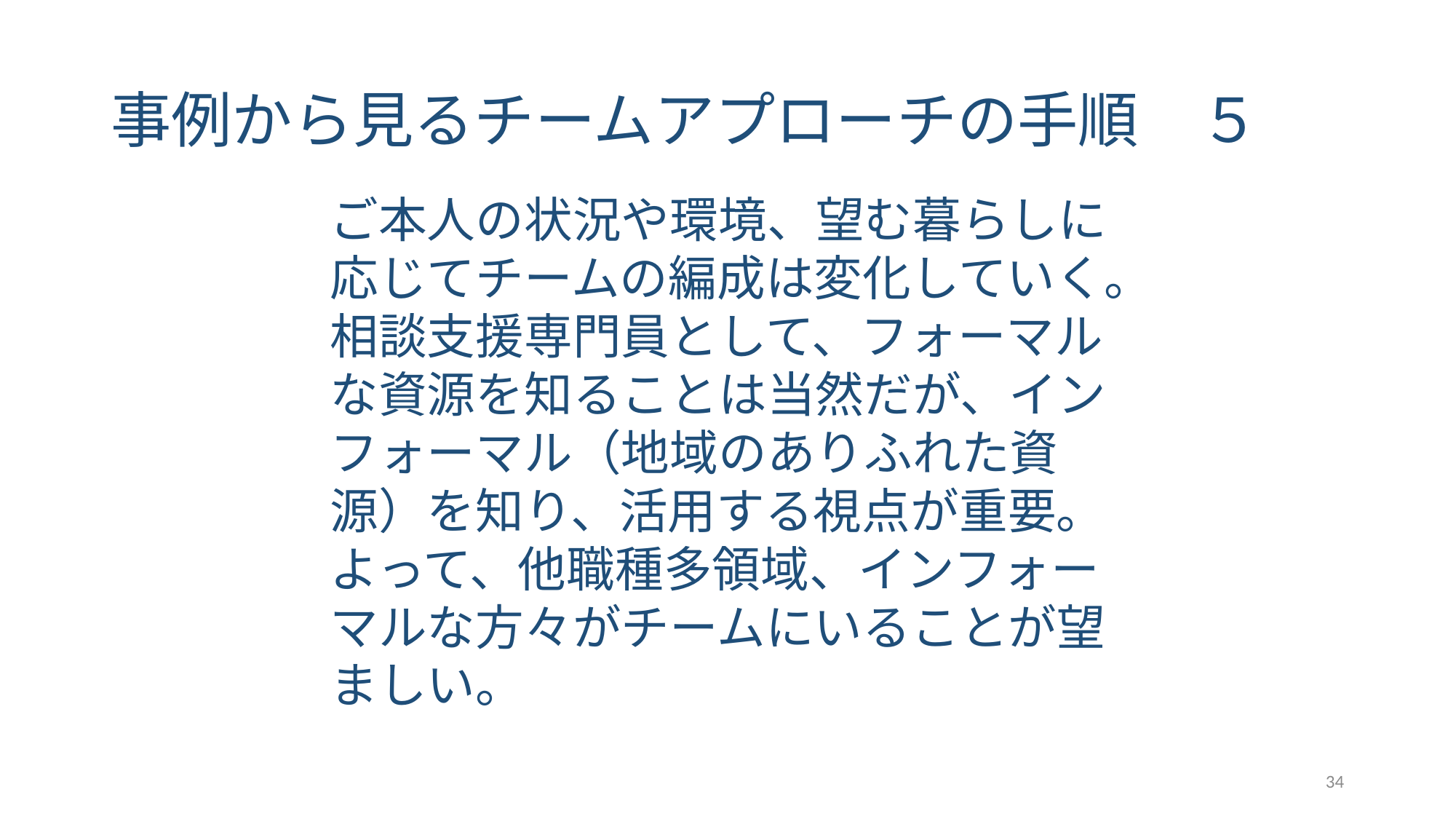

# 事例から見るチームアプローチの手順　５
ご本人の状況や環境、望む暮らしに応じてチームの編成は変化していく。相談支援専門員として、フォーマルな資源を知ることは当然だが、インフォーマル（地域のありふれた資源）を知り、活用する視点が重要。よって、他職種多領域、インフォーマルな方々がチームにいることが望ましい。
34